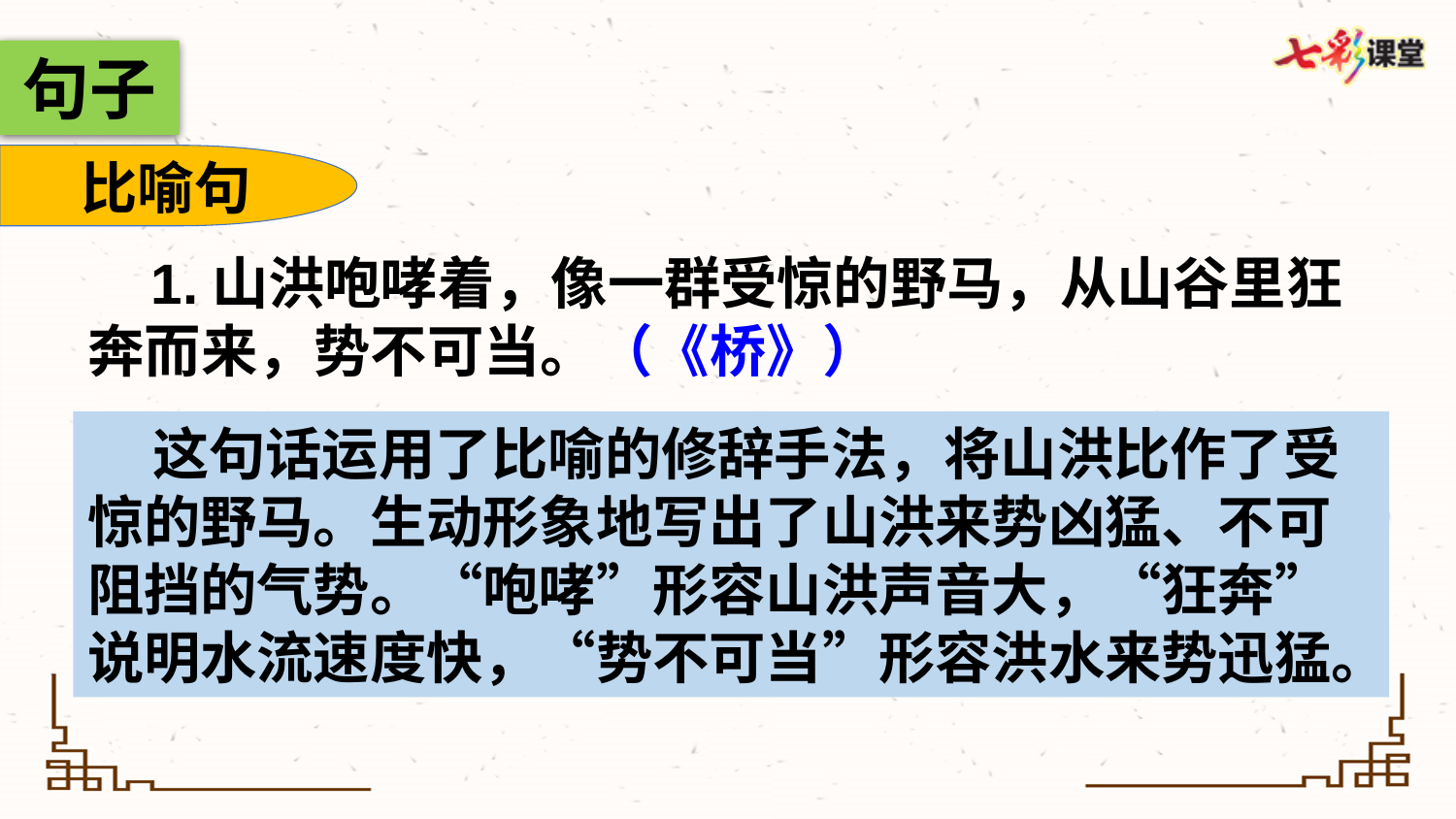

句子

比喻句
    1.山洪咆哮着，像一群受惊的野马，从山谷里狂奔而来，势不可当。（《桥》）
    这句话运用了比喻的修辞手法，将山洪比作了受惊的野马。生动形象地写出了山洪来势凶猛、不可阻挡的气势。“咆哮”形容山洪声音大，“狂奔”说明水流速度快，“势不可当”形容洪水来势迅猛。